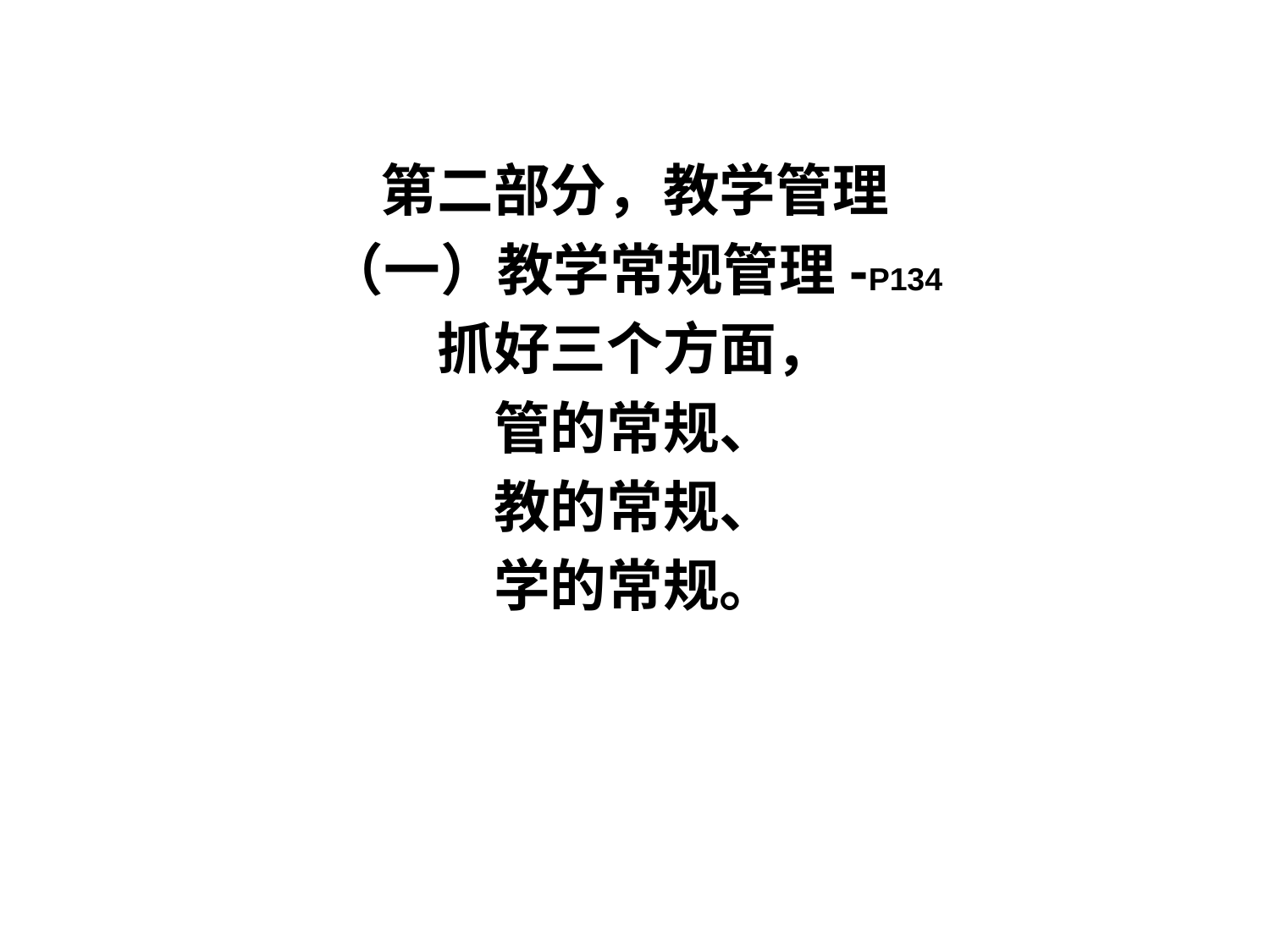

第二部分，教学管理
（一）教学常规管理-P134
抓好三个方面，
管的常规、
教的常规、
学的常规。